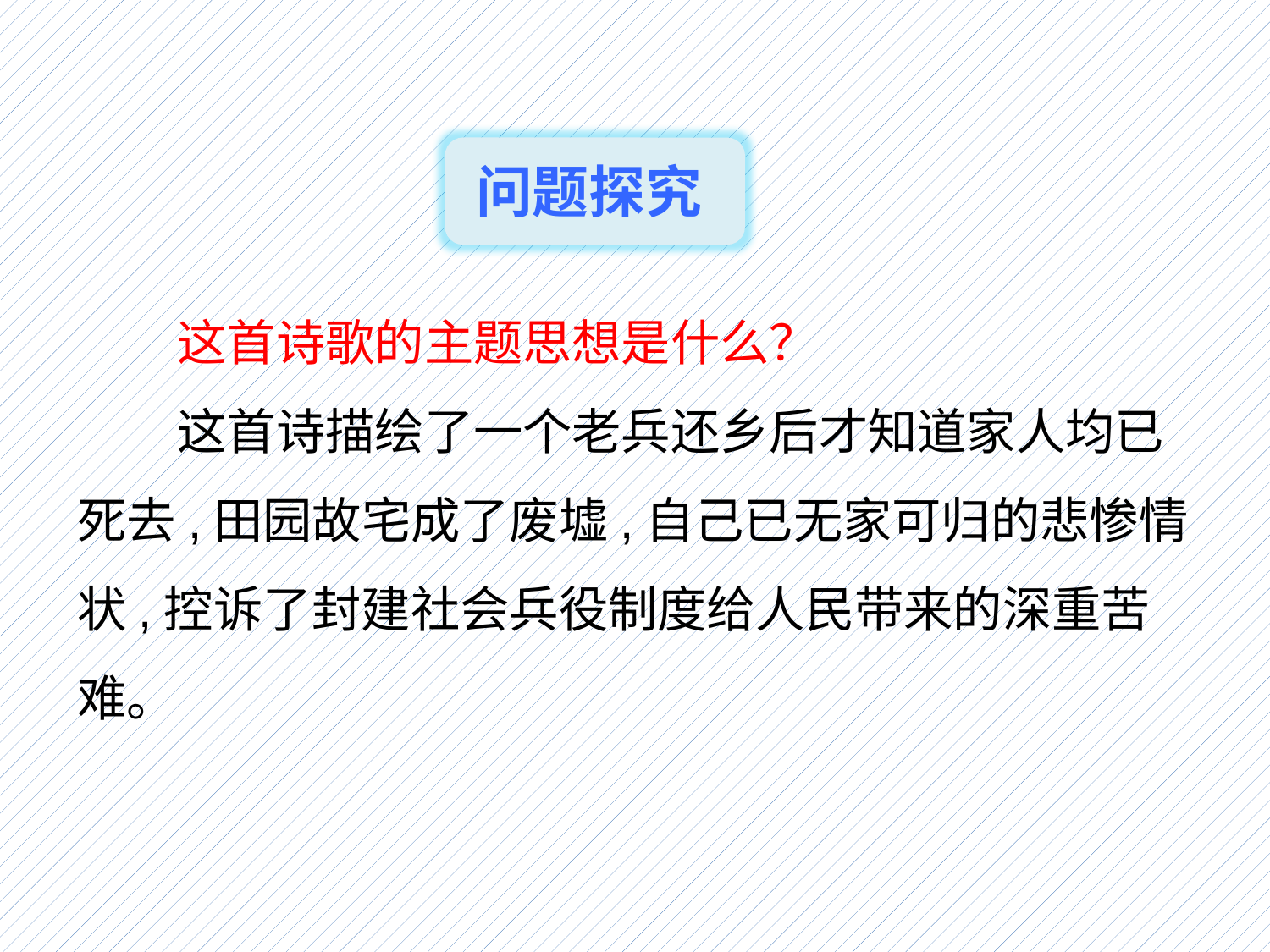

问题探究
这首诗歌的主题思想是什么？
这首诗描绘了一个老兵还乡后才知道家人均已死去,田园故宅成了废墟,自己已无家可归的悲惨情状,控诉了封建社会兵役制度给人民带来的深重苦难。